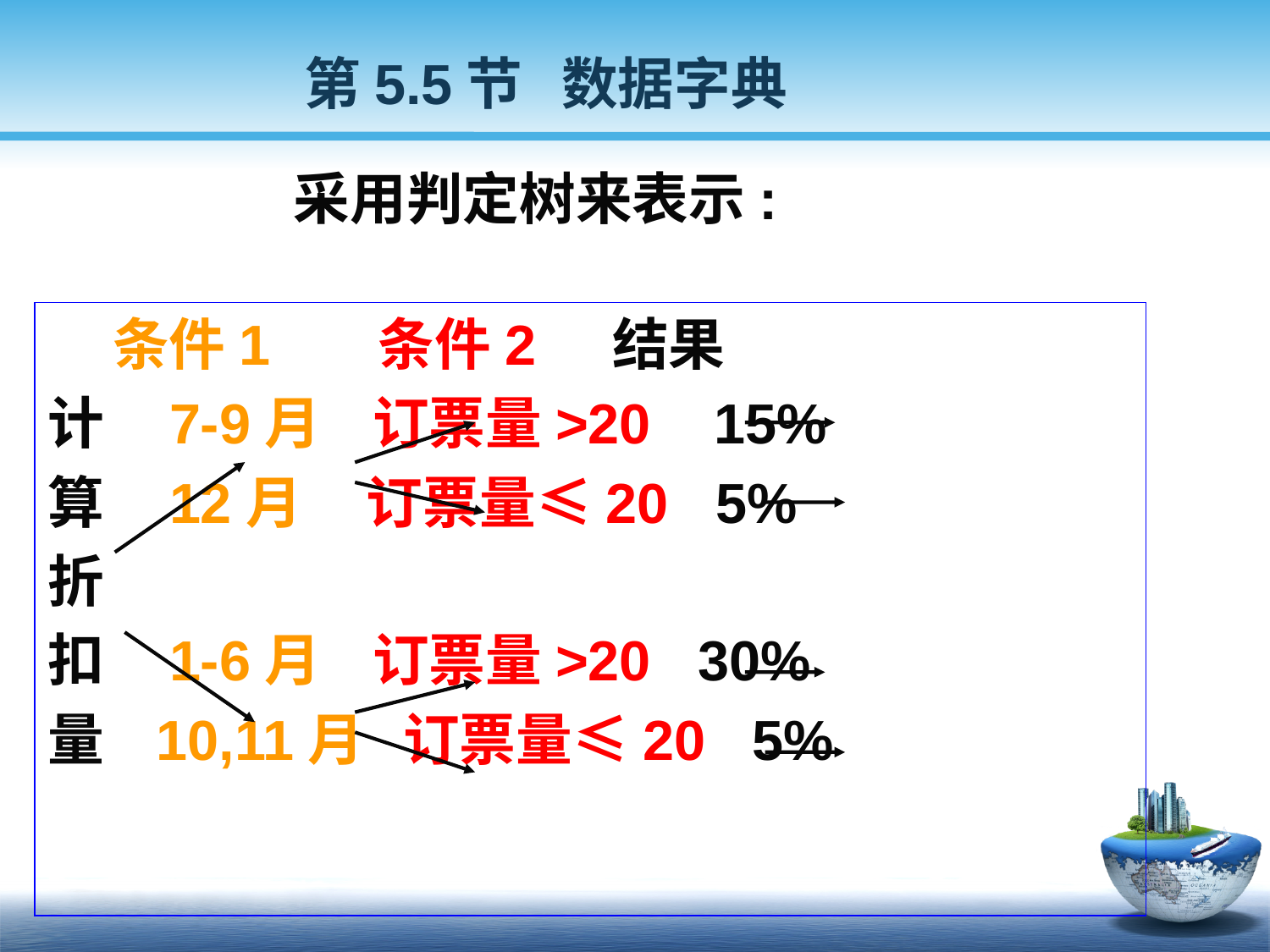

第5.5节   数据字典
# 采用判定树来表示:
    条件1      条件2    结果
计    7-9月    订票量>20    15%
算    12月     订票量≤20   5%
折
扣    1-6月    订票量>20   30%
量   10,11月   订票量≤20   5%